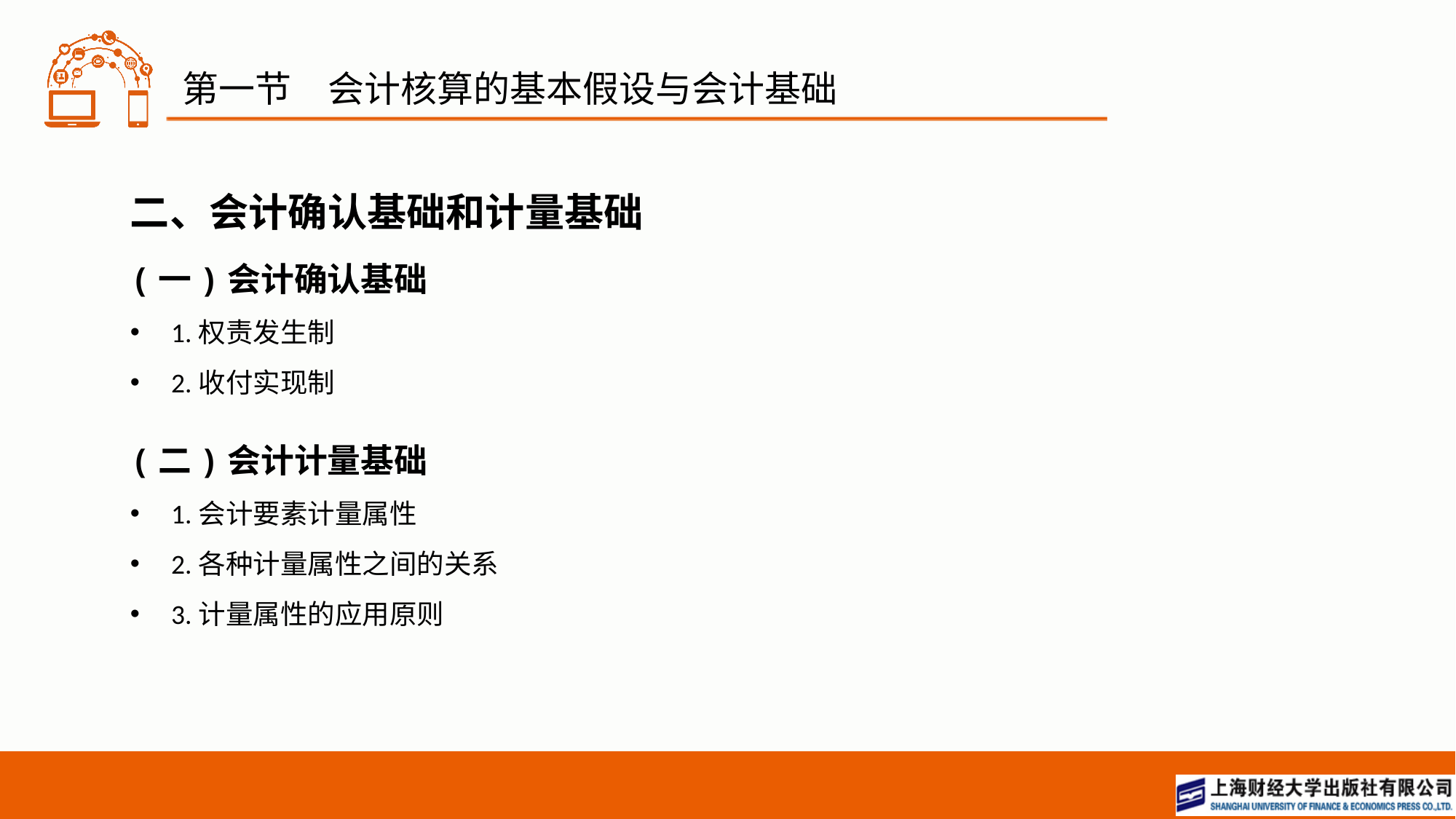

# 第一节　会计核算的基本假设与会计基础
二、会计确认基础和计量基础
(一)会计确认基础
1.权责发生制
2.收付实现制
(二)会计计量基础
1.会计要素计量属性
2.各种计量属性之间的关系
3.计量属性的应用原则